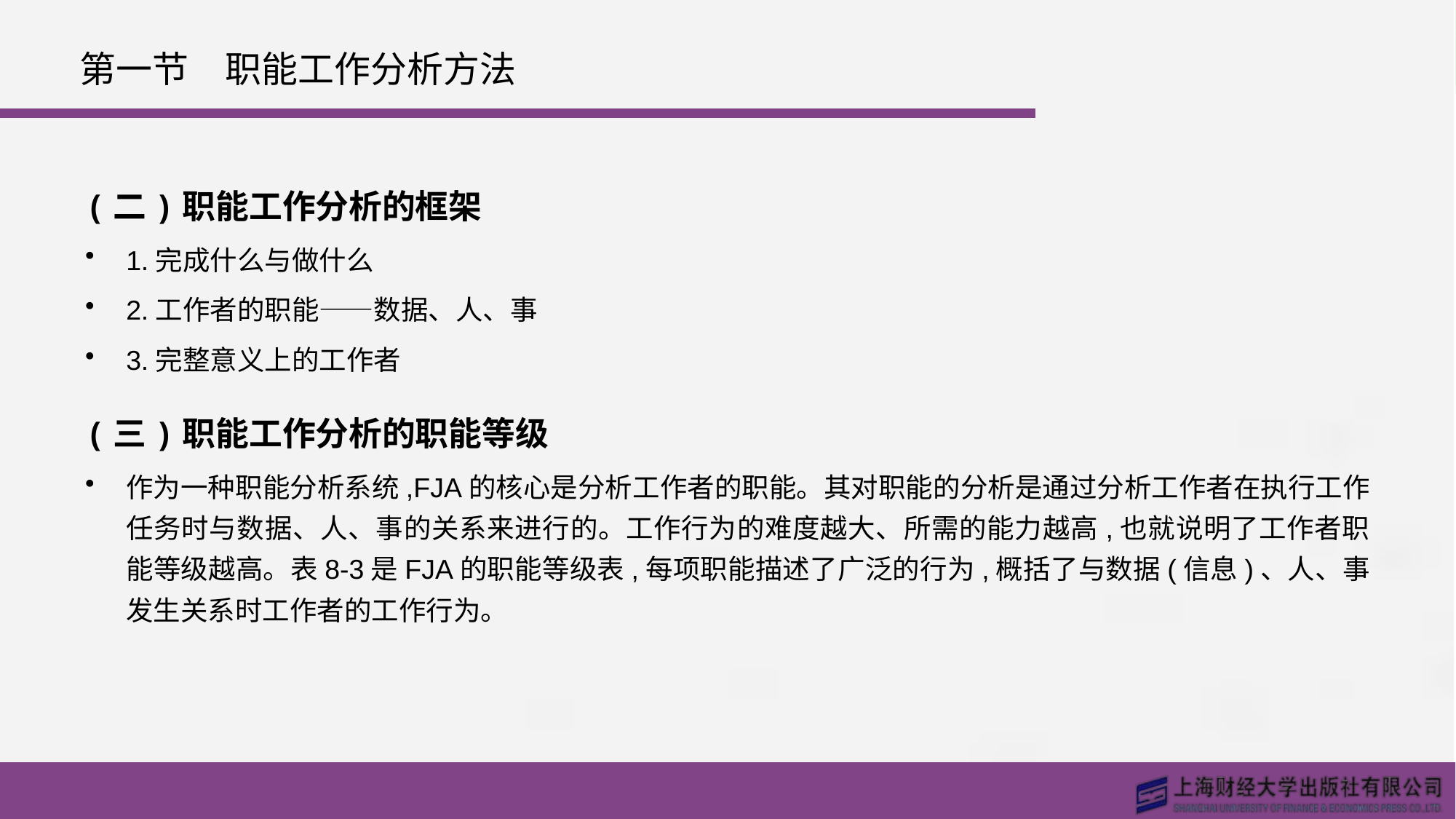

# 第一节　职能工作分析方法
(二)职能工作分析的框架
1.完成什么与做什么
2.工作者的职能——数据、人、事
3.完整意义上的工作者
(三)职能工作分析的职能等级
作为一种职能分析系统,FJA的核心是分析工作者的职能。其对职能的分析是通过分析工作者在执行工作任务时与数据、人、事的关系来进行的。工作行为的难度越大、所需的能力越高,也就说明了工作者职能等级越高。表8-3是FJA的职能等级表,每项职能描述了广泛的行为,概括了与数据(信息)、人、事发生关系时工作者的工作行为。